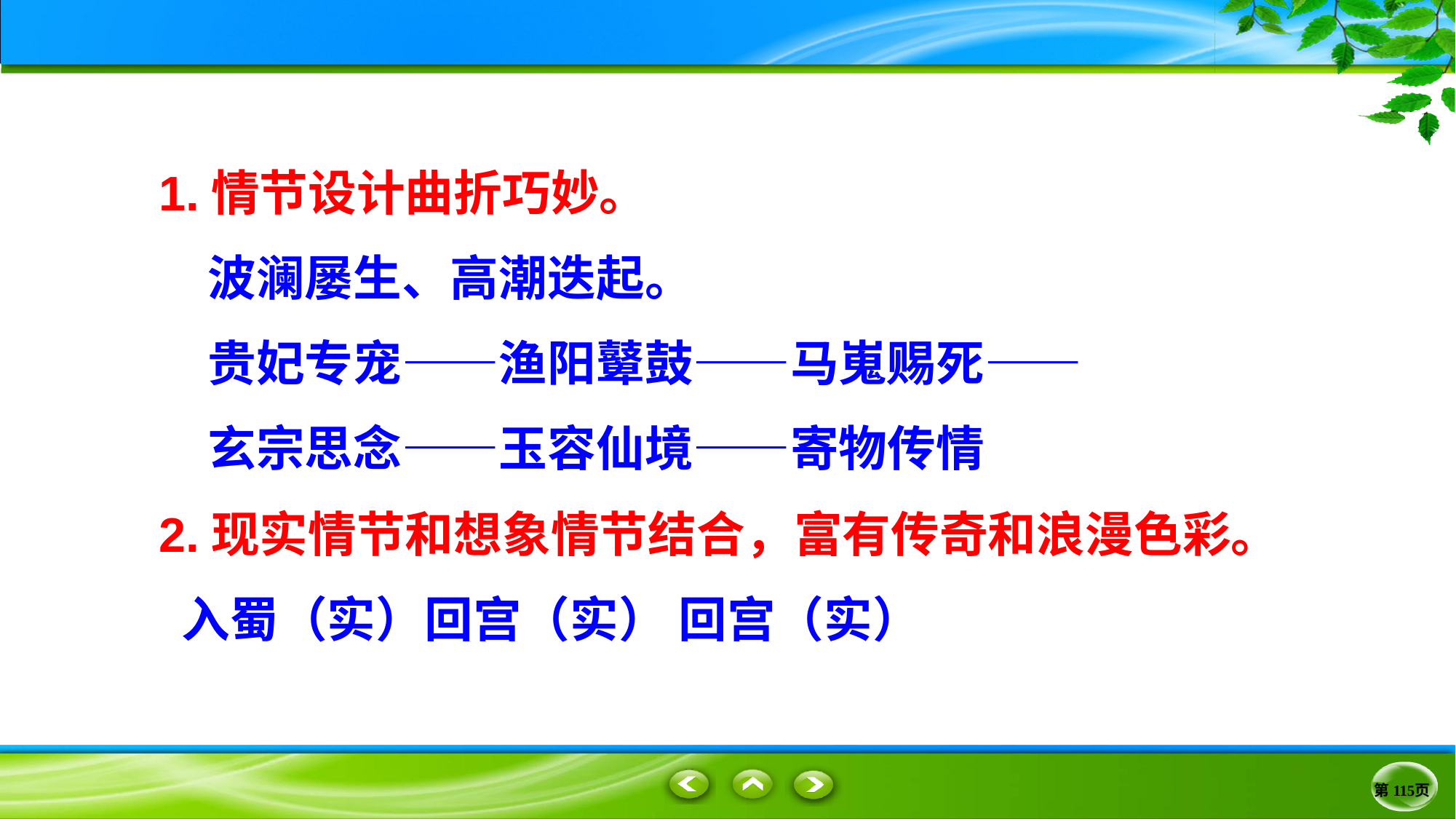

1.情节设计曲折巧妙。
　波澜屡生、高潮迭起。
　贵妃专宠——渔阳鼙鼓——马嵬赐死——
　玄宗思念——玉容仙境——寄物传情
2.现实情节和想象情节结合，富有传奇和浪漫色彩。
 入蜀（实）回宫（实） 回宫（实）